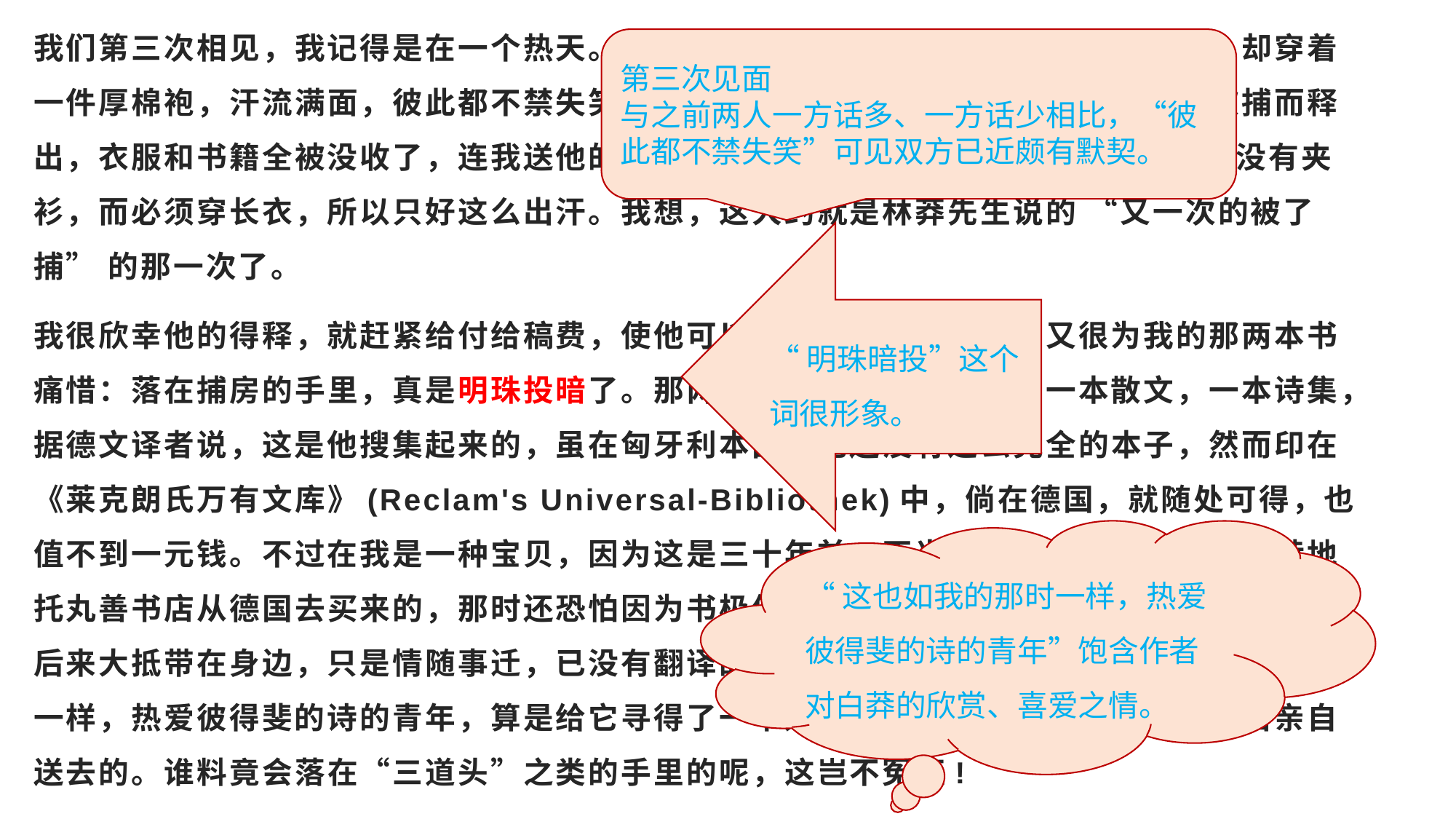

我们第三次相见，我记得是在一个热天。有人打门了，我去开门时，来的就是白莽，却穿着一件厚棉袍，汗流满面，彼此都不禁失笑。这时他才告诉我他是一个革命者，刚由被捕而释出，衣服和书籍全被没收了，连我送他的那两本;身上的袍子是从朋友那里借来的，没有夹衫，而必须穿长衣，所以只好这么出汗。我想，这大约就是林莽先生说的 “又一次的被了捕” 的那一次了。
我很欣幸他的得释，就赶紧给付给稿费，使他可以买一件夹衫，但一面又很为我的那两本书痛惜：落在捕房的手里，真是明珠投暗了。那两本书，原是极平常的，一本散文，一本诗集，据德文译者说，这是他搜集起来的，虽在匈牙利本国，也还没有这么完全的本子，然而印在《莱克朗氏万有文库》(Reclam's Universal-Bibliothek)中，倘在德国，就随处可得，也值不到一元钱。不过在我是一种宝贝，因为这是三十年前，正当我热爱彼得斐的时候，特地托丸善书店从德国去买来的，那时还恐怕因为书极便宜，店员不肯经手，开口时非常惴惴。后来大抵带在身边，只是情随事迁，已没有翻译的意思了，这回便决计送给这也如我的那时一样，热爱彼得斐的诗的青年，算是给它寻得了一个好着落。所以还郑重其事，托柔石亲自送去的。谁料竟会落在“三道头”之类的手里的呢，这岂不冤枉!
第三次见面
与之前两人一方话多、一方话少相比，“彼此都不禁失笑”可见双方已近颇有默契。
“明珠暗投”这个词很形象。
“这也如我的那时一样，热爱彼得斐的诗的青年”饱含作者对白莽的欣赏、喜爱之情。